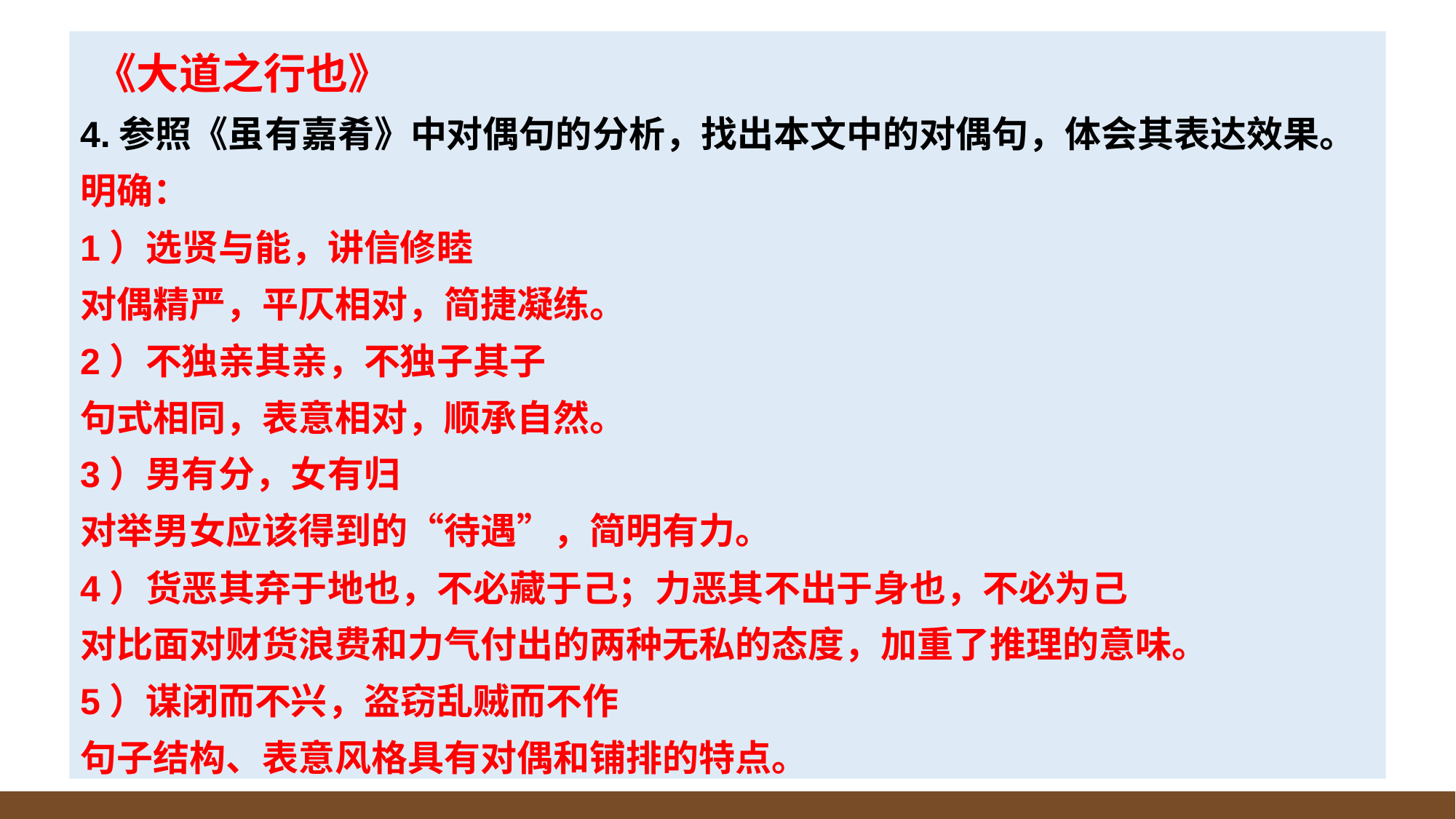

《大道之行也》
4.参照《虽有嘉肴》中对偶句的分析，找出本文中的对偶句，体会其表达效果。
明确：
1）选贤与能，讲信修睦
对偶精严，平仄相对，简捷凝练。
2）不独亲其亲，不独子其子
句式相同，表意相对，顺承自然。
3）男有分，女有归
对举男女应该得到的“待遇”，简明有力。
4）货恶其弃于地也，不必藏于己；力恶其不出于身也，不必为己
对比面对财货浪费和力气付出的两种无私的态度，加重了推理的意味。
5）谋闭而不兴，盗窃乱贼而不作
句子结构、表意风格具有对偶和铺排的特点。